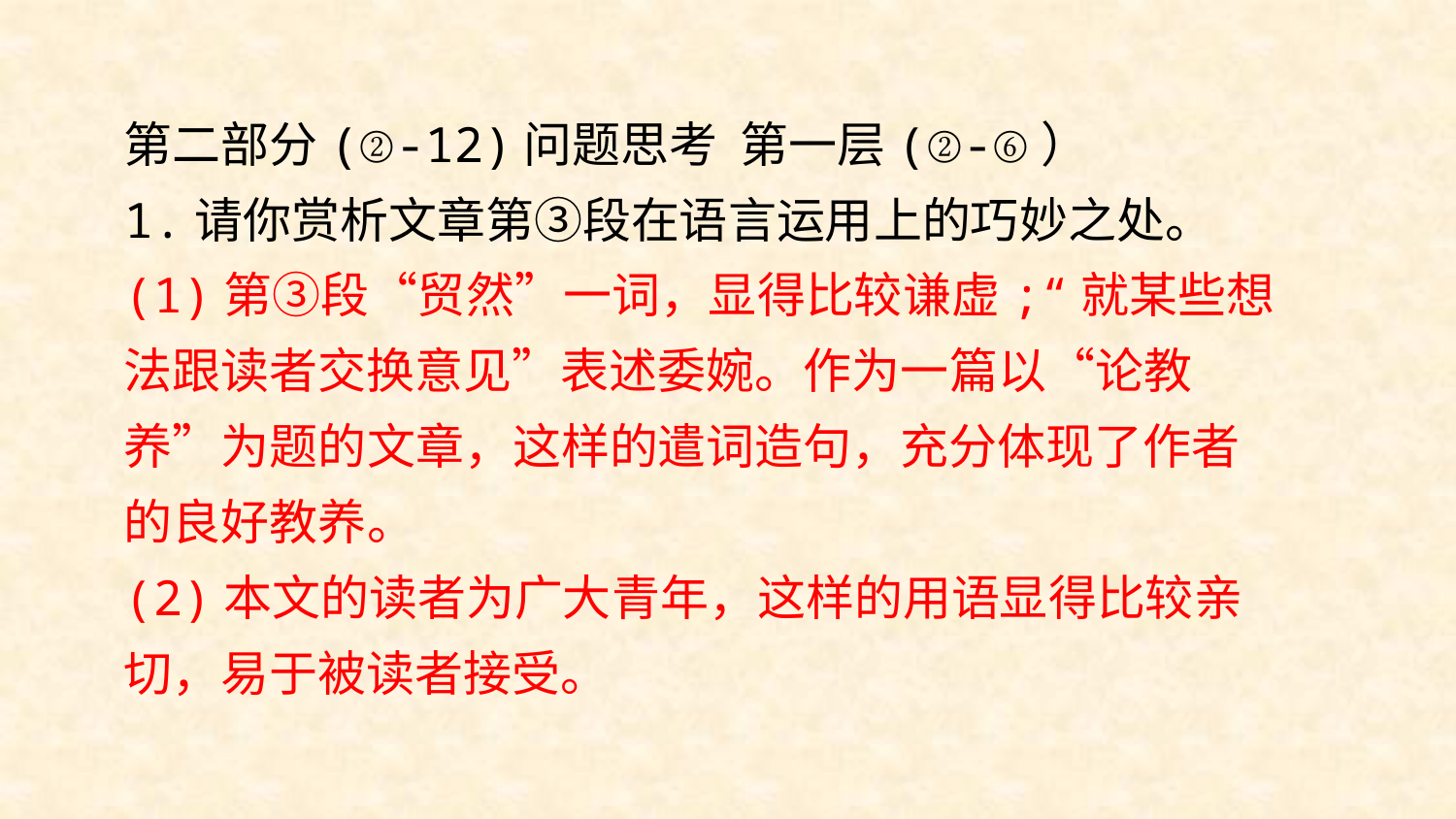

第二部分(②-12)问题思考  第一层(②-⑥）
1.请你赏析文章第③段在语言运用上的巧妙之处。
(1)第③段“贸然”一词，显得比较谦虚;“就某些想法跟读者交换意见”表述委婉。作为一篇以“论教养”为题的文章，这样的遣词造句，充分体现了作者的良好教养。
(2)本文的读者为广大青年，这样的用语显得比较亲切，易于被读者接受。